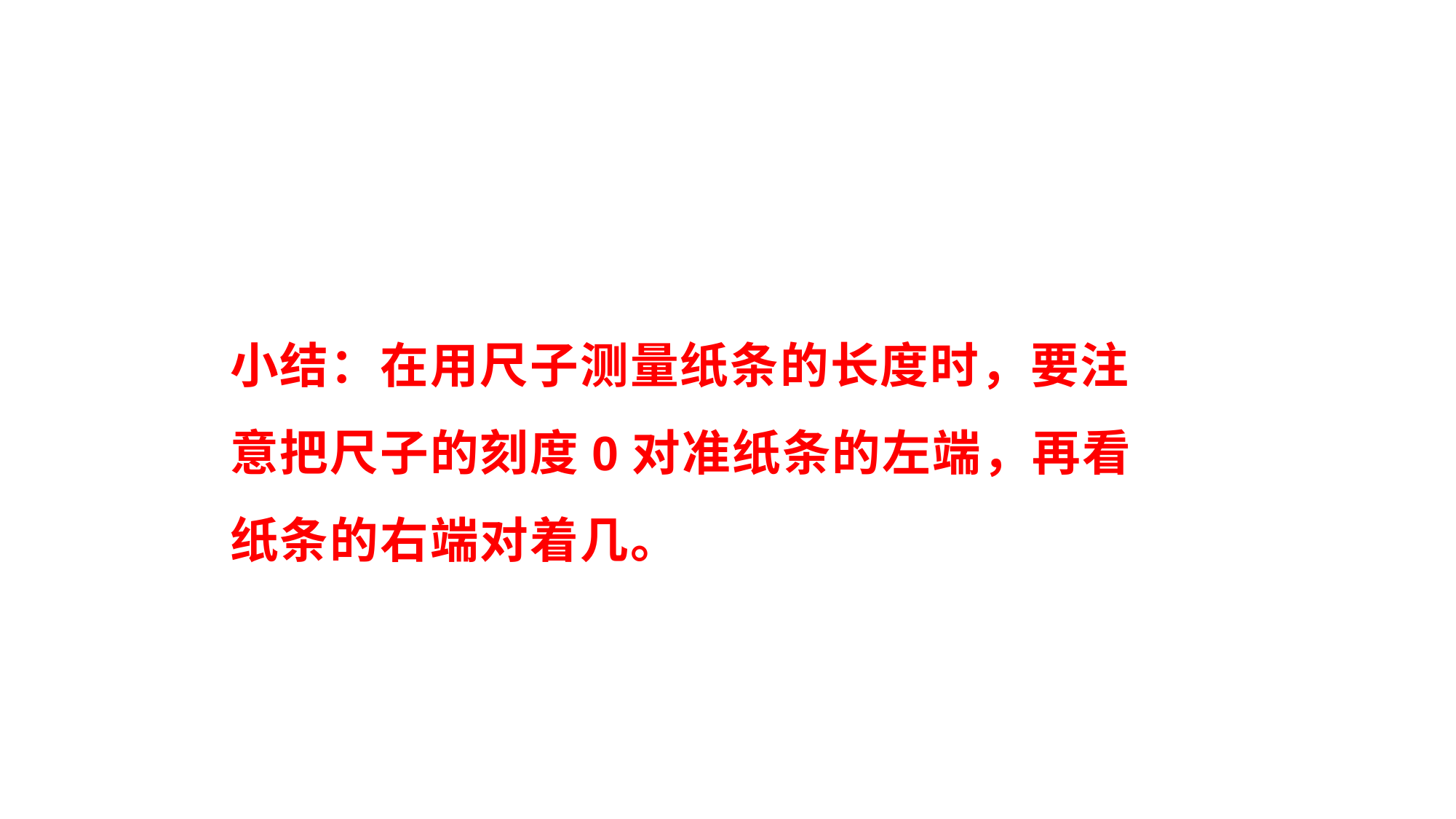

小结：在用尺子测量纸条的长度时，要注意把尺子的刻度0对准纸条的左端，再看纸条的右端对着几。